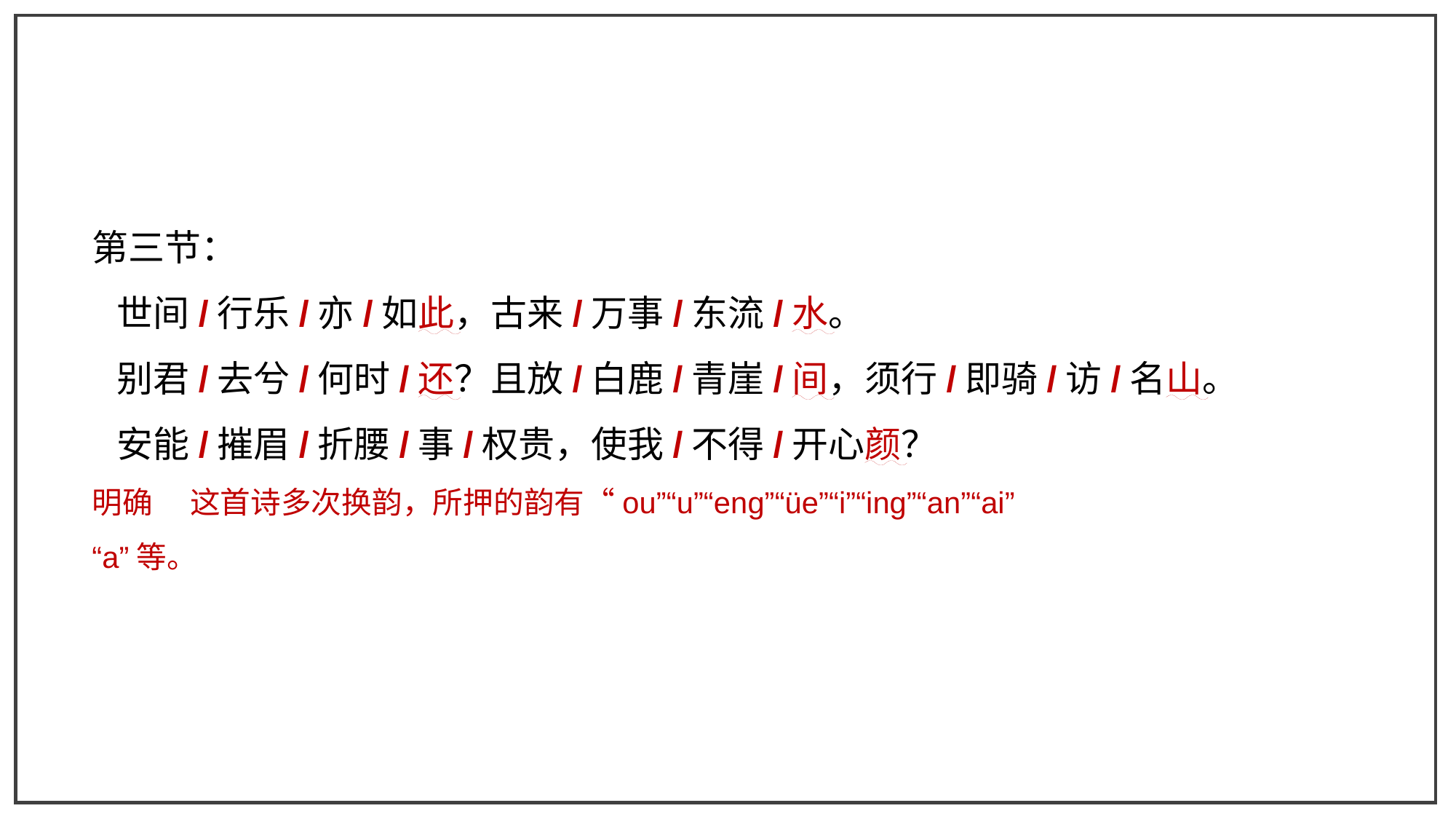

第三节：
  世间/行乐/亦/如此，古来/万事/东流/水。
  别君/去兮/何时/还？且放/白鹿/青崖/间，须行/即骑/访/名山。
  安能/摧眉/折腰/事/权贵，使我/不得/开心颜？
明确 　这首诗多次换韵，所押的韵有“ou”“u”“enɡ”“üe”“i”“inɡ”“an”“ai”
“a”等。